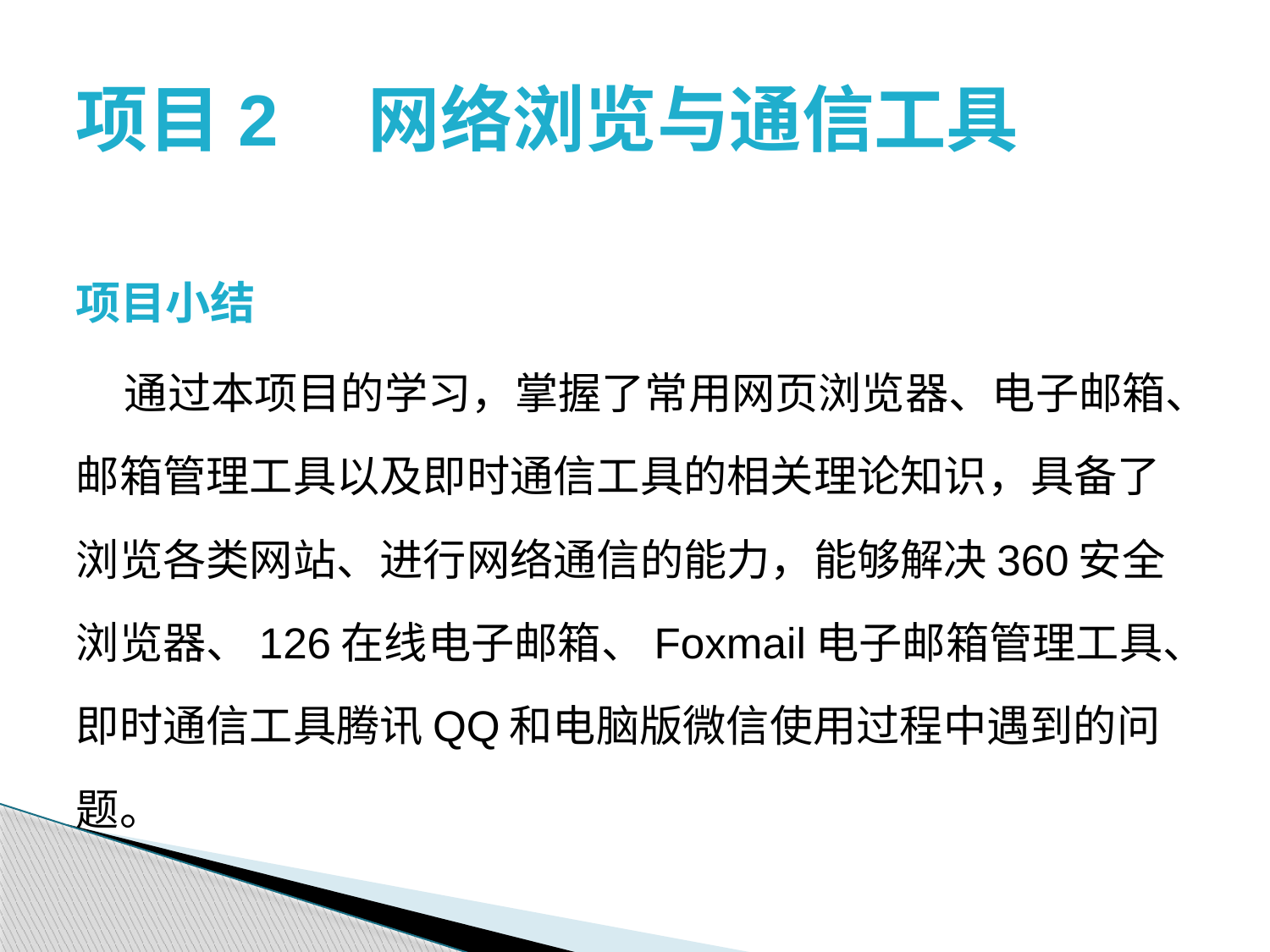

# 项目2　网络浏览与通信工具
项目小结
    通过本项目的学习，掌握了常用网页浏览器、电子邮箱、邮箱管理工具以及即时通信工具的相关理论知识，具备了浏览各类网站、进行网络通信的能力，能够解决360安全浏览器、126在线电子邮箱、Foxmail电子邮箱管理工具、即时通信工具腾讯QQ和电脑版微信使用过程中遇到的问题。